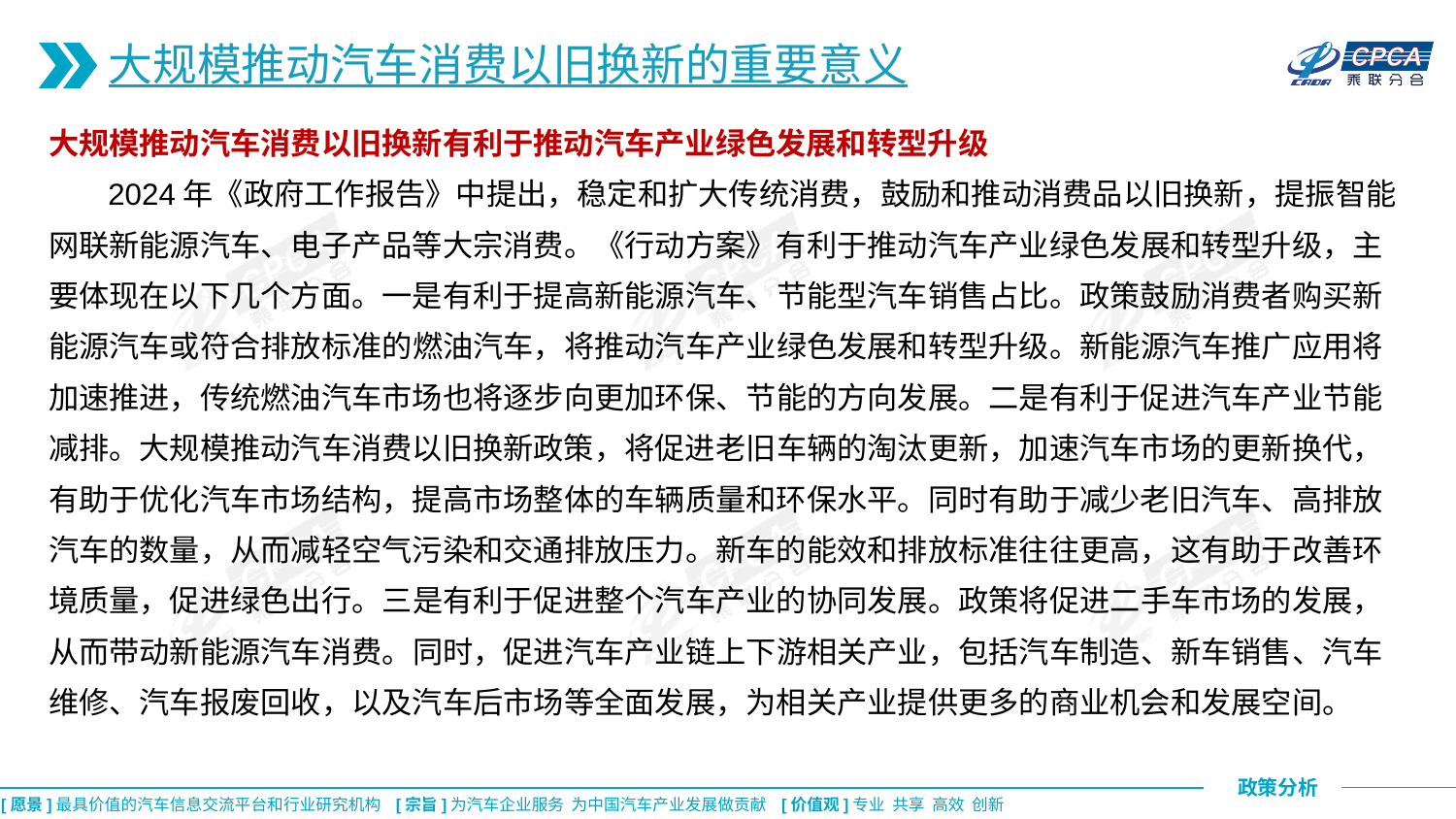

大规模推动汽车消费以旧换新的重要意义
大规模推动汽车消费以旧换新有利于推动汽车产业绿色发展和转型升级
       2024年《政府工作报告》中提出，稳定和扩大传统消费，鼓励和推动消费品以旧换新，提振智能网联新能源汽车、电子产品等大宗消费。《行动方案》有利于推动汽车产业绿色发展和转型升级，主要体现在以下几个方面。一是有利于提高新能源汽车、节能型汽车销售占比。政策鼓励消费者购买新能源汽车或符合排放标准的燃油汽车，将推动汽车产业绿色发展和转型升级。新能源汽车推广应用将加速推进，传统燃油汽车市场也将逐步向更加环保、节能的方向发展。二是有利于促进汽车产业节能减排。大规模推动汽车消费以旧换新政策，将促进老旧车辆的淘汰更新，加速汽车市场的更新换代，有助于优化汽车市场结构，提高市场整体的车辆质量和环保水平。同时有助于减少老旧汽车、高排放汽车的数量，从而减轻空气污染和交通排放压力。新车的能效和排放标准往往更高，这有助于改善环境质量，促进绿色出行。三是有利于促进整个汽车产业的协同发展。政策将促进二手车市场的发展，从而带动新能源汽车消费。同时，促进汽车产业链上下游相关产业，包括汽车制造、新车销售、汽车维修、汽车报废回收，以及汽车后市场等全面发展，为相关产业提供更多的商业机会和发展空间。